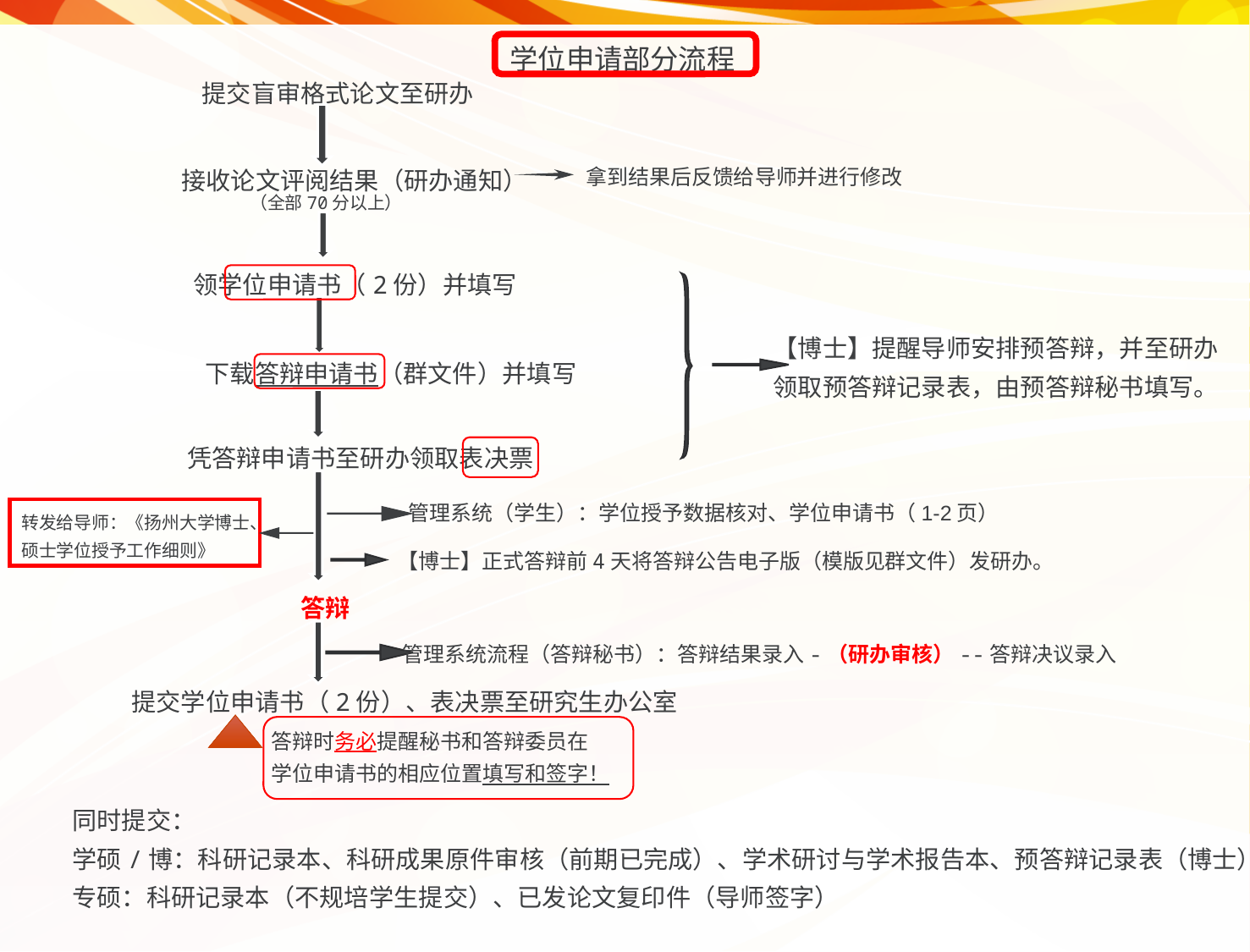

学位申请部分流程

提交盲审格式论文至研办
拿到结果后反馈给导师并进行修改
接收论文评阅结果（研办通知）

（全部70分以上）

领学位申请书（2份）并填写

下载答辩申请书（群文件）并填写

凭答辩申请书至研办领取表决票

答辩

提交学位申请书（2份）、表决票至研究生办公室
答辩时务必提醒秘书和答辩委员在
学位申请书的相应位置填写和签字！

同时提交：
学硕/博：科研记录本、科研成果原件审核（前期已完成）、学术研讨与学术报告本、预答辩记录表（博士）
专硕：科研记录本（不规培学生提交）、已发论文复印件（导师签字）
【博士】正式答辩前4天将答辩公告电子版（模版见群文件）发研办。

管理系统（学生）：学位授予数据核对、学位申请书（1-2页）
转发给导师：《扬州大学博士、硕士学位授予工作细则》

管理系统流程（答辩秘书）：答辩结果录入-（研办审核）--答辩决议录入

【博士】提醒导师安排预答辩，并至研办
领取预答辩记录表，由预答辩秘书填写。